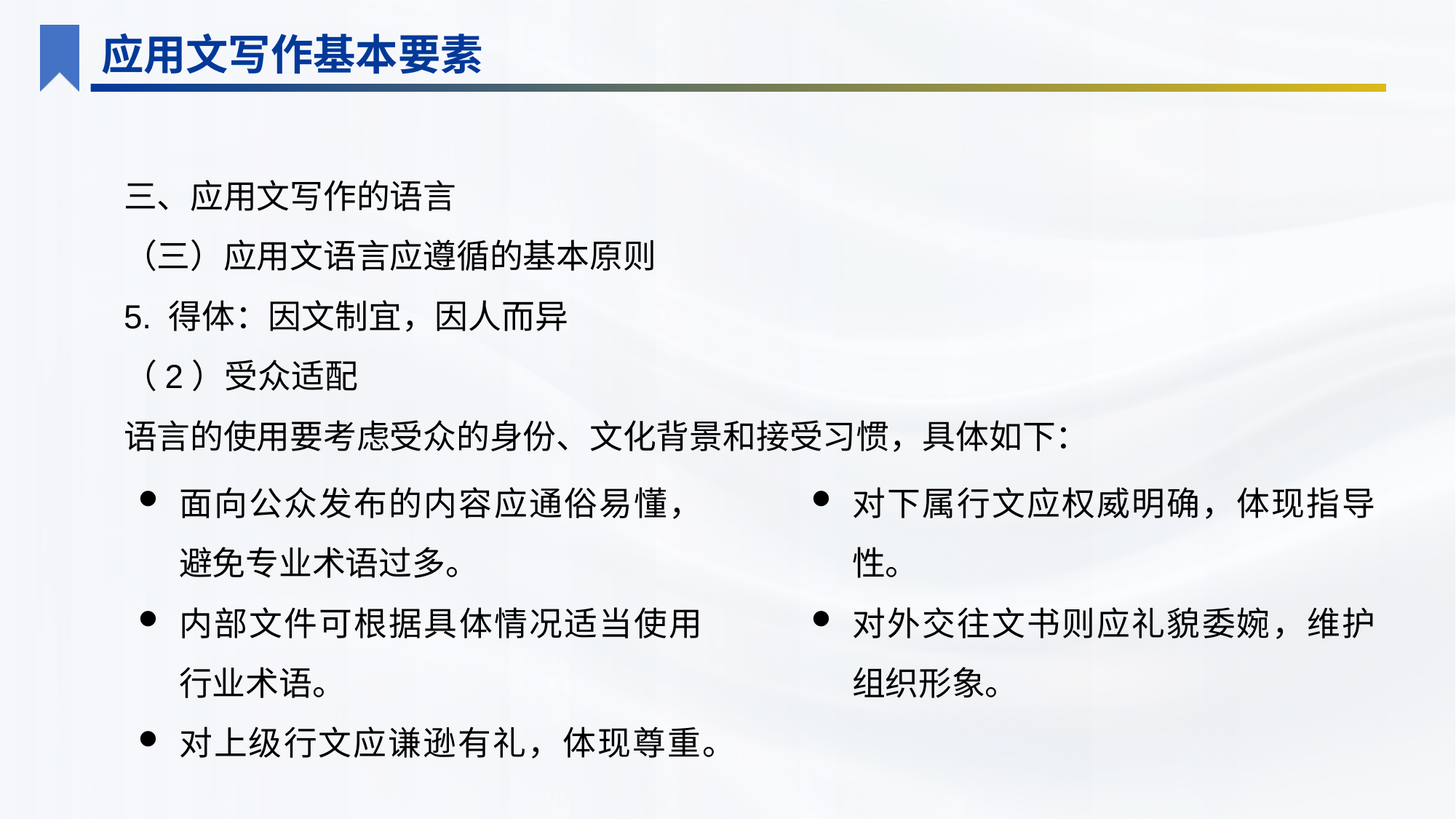

应用文写作基本要素
三、应用文写作的语言
（三）应用文语言应遵循的基本原则
5. 得体：因文制宜，因人而异
（2）受众适配
语言的使用要考虑受众的身份、文化背景和接受习惯，具体如下：
面向公众发布的内容应通俗易懂，避免专业术语过多。
内部文件可根据具体情况适当使用行业术语。
对上级行文应谦逊有礼，体现尊重。
对下属行文应权威明确，体现指导性。
对外交往文书则应礼貌委婉，维护组织形象。